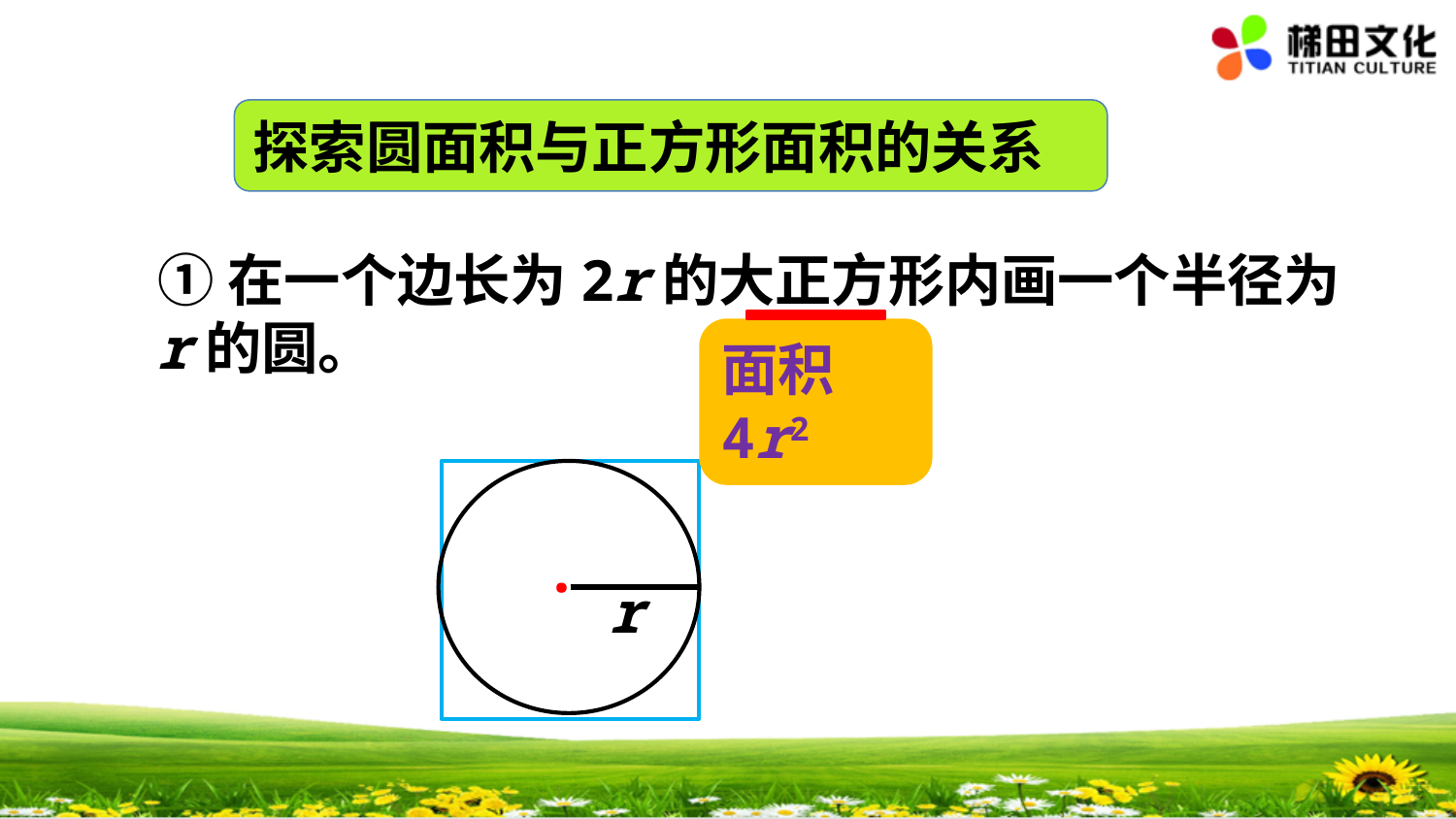

探索圆面积与正方形面积的关系
①在一个边长为2r的大正方形内画一个半径为r的圆。

面积4r2

·
r